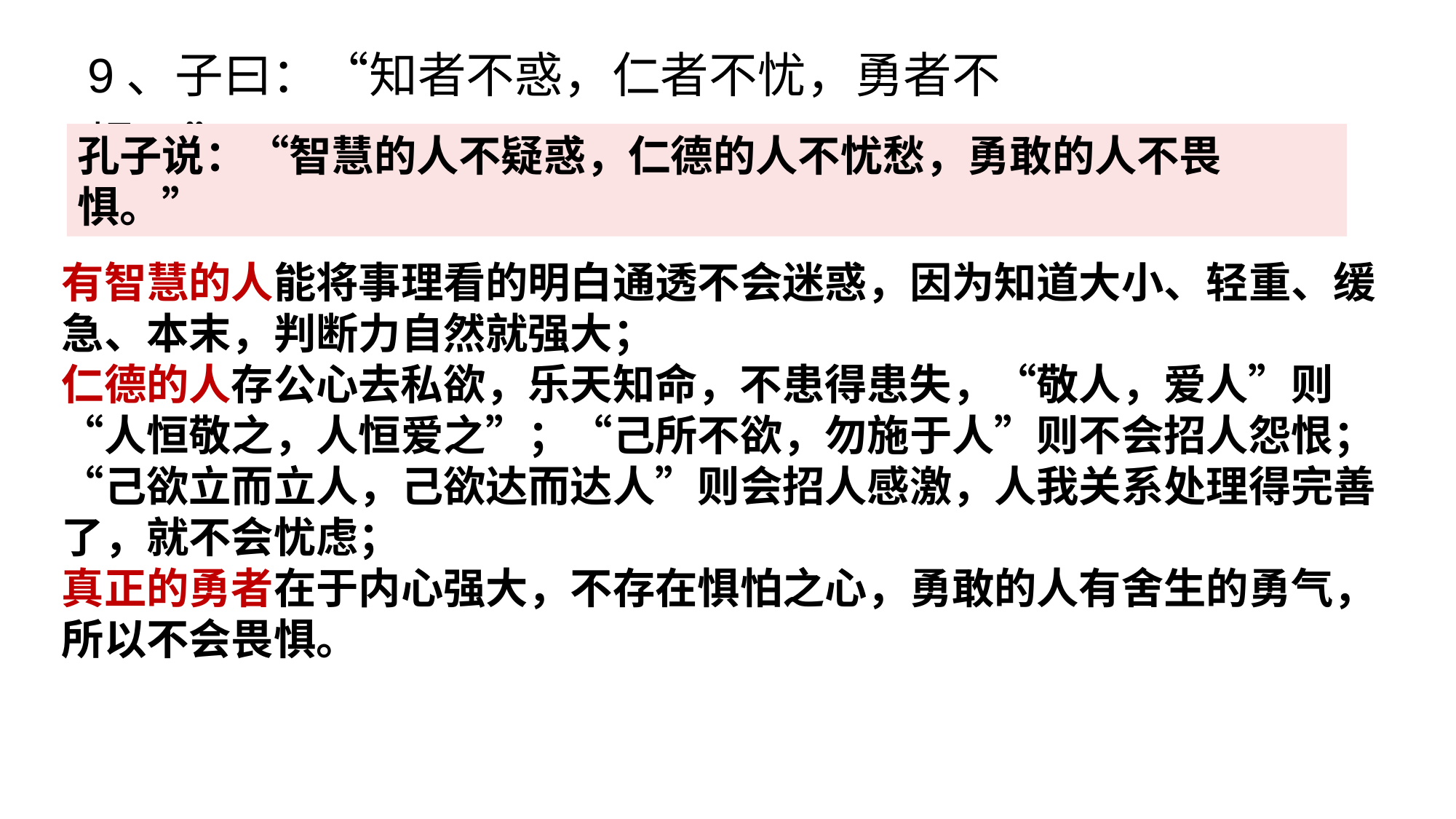

9、子曰：“知者不惑，仁者不忧，勇者不惧。”
孔子说：“智慧的人不疑惑，仁德的人不忧愁，勇敢的人不畏惧。”
有智慧的人能将事理看的明白通透不会迷惑，因为知道大小、轻重、缓急、本末，判断力自然就强大；
仁德的人存公心去私欲，乐天知命，不患得患失，“敬人，爱人”则“人恒敬之，人恒爱之”；“己所不欲，勿施于人”则不会招人怨恨；“己欲立而立人，己欲达而达人”则会招人感激，人我关系处理得完善了，就不会忧虑；
真正的勇者在于内心强大，不存在惧怕之心，勇敢的人有舍生的勇气，所以不会畏惧。